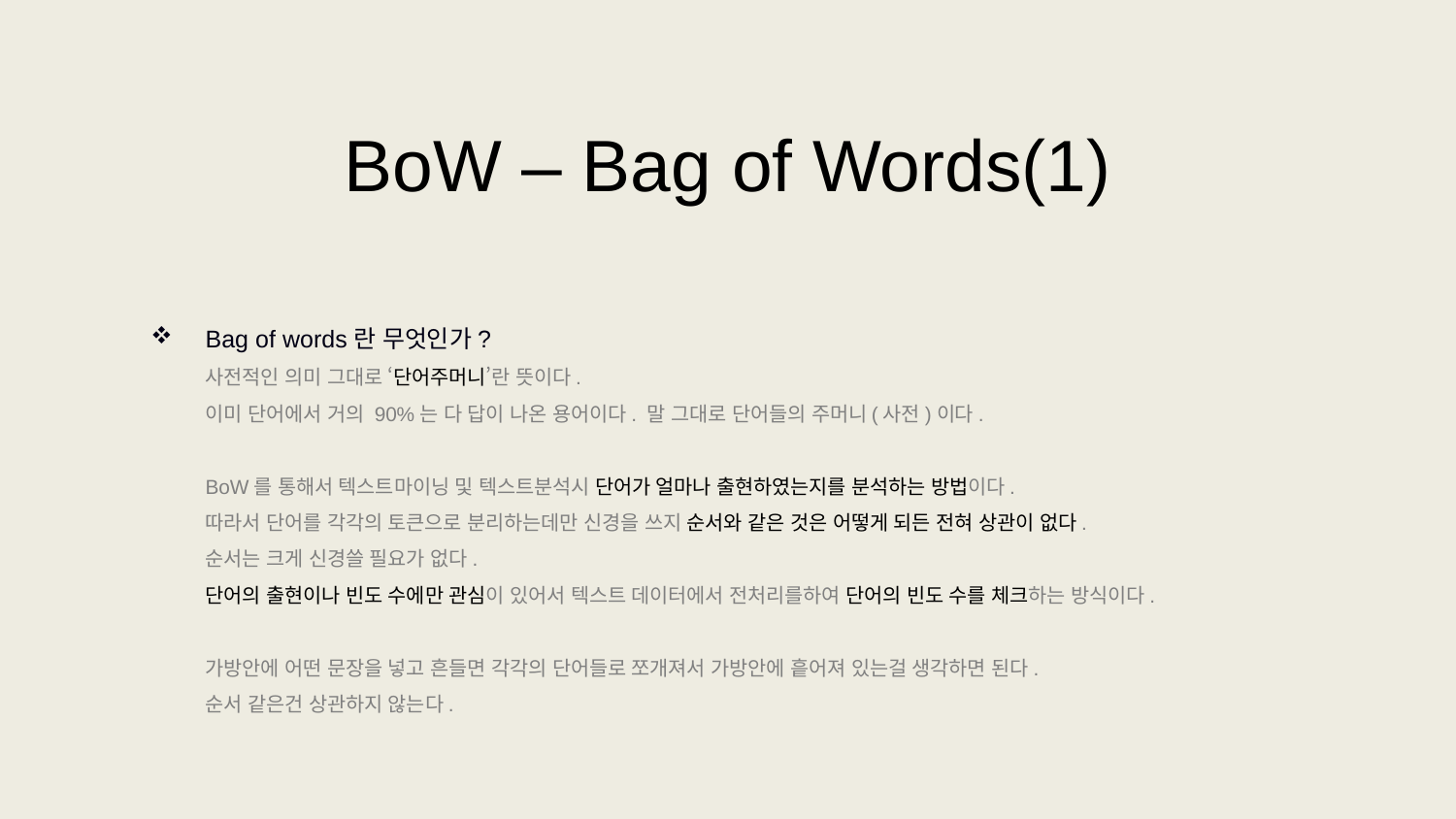

BoW – Bag of Words(1)
Bag of words란 무엇인가?
사전적인 의미 그대로 ‘단어주머니’란 뜻이다.
이미 단어에서 거의 90%는 다 답이 나온 용어이다. 말 그대로 단어들의 주머니(사전)이다.
BoW를 통해서 텍스트마이닝 및 텍스트분석시 단어가 얼마나 출현하였는지를 분석하는 방법이다.
따라서 단어를 각각의 토큰으로 분리하는데만 신경을 쓰지 순서와 같은 것은 어떻게 되든 전혀 상관이 없다.
순서는 크게 신경쓸 필요가 없다.
단어의 출현이나 빈도 수에만 관심이 있어서 텍스트 데이터에서 전처리를하여 단어의 빈도 수를 체크하는 방식이다.
가방안에 어떤 문장을 넣고 흔들면 각각의 단어들로 쪼개져서 가방안에 흩어져 있는걸 생각하면 된다.
순서 같은건 상관하지 않는다.